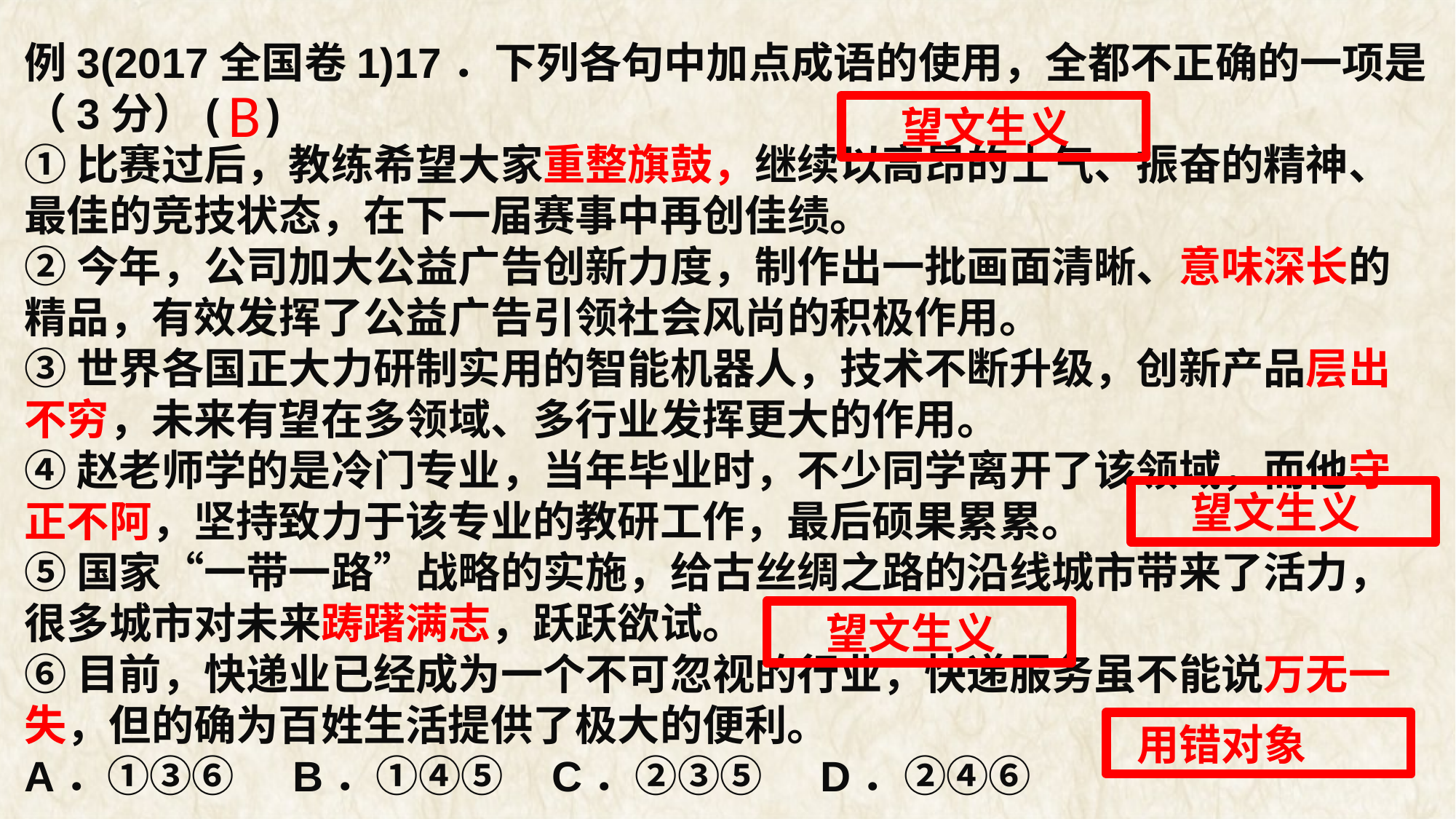

例3(2017全国卷1)17．下列各句中加点成语的使用，全都不正确的一项是（3分）(    )
①比赛过后，教练希望大家重整旗鼓，继续以高昂的士气、振奋的精神、最佳的竞技状态，在下一届赛事中再创佳绩。
②今年，公司加大公益广告创新力度，制作出一批画面清晰、意味深长的精品，有效发挥了公益广告引领社会风尚的积极作用。
③世界各国正大力研制实用的智能机器人，技术不断升级，创新产品层出不穷，未来有望在多领域、多行业发挥更大的作用。
④赵老师学的是冷门专业，当年毕业时，不少同学离开了该领域，而他守正不阿，坚持致力于该专业的教研工作，最后硕果累累。
⑤国家“一带一路”战略的实施，给古丝绸之路的沿线城市带来了活力，很多城市对未来踌躇满志，跃跃欲试。
⑥目前，快递业已经成为一个不可忽视的行业，快递服务虽不能说万无一失，但的确为百姓生活提供了极大的便利。
A．①③⑥     B．①④⑤    C．②③⑤     D．②④⑥

B
    望文生义
    望文生义
    望文生义
 用错对象